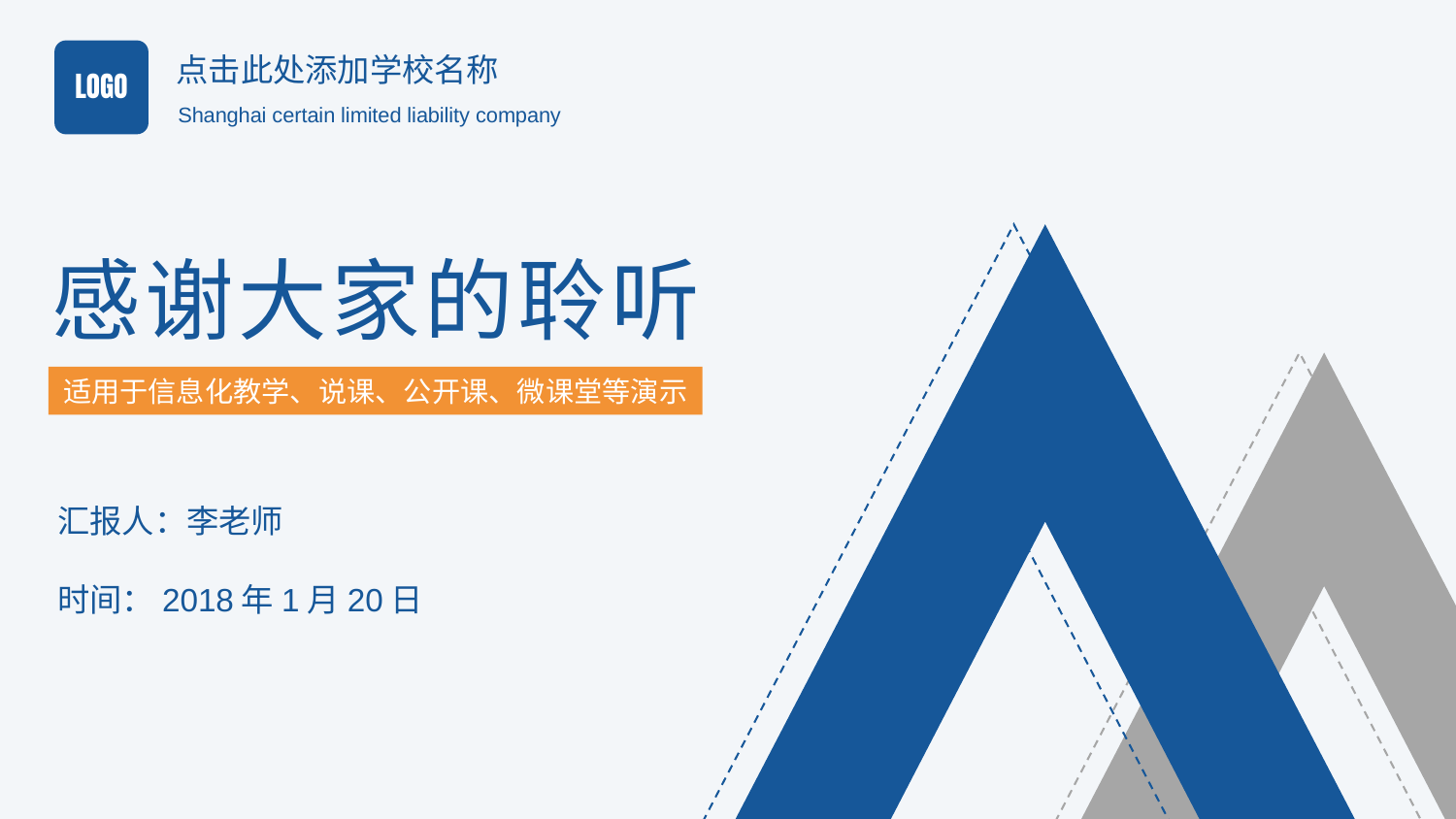

LOGO
点击此处添加学校名称
Shanghai certain limited liability company

感谢大家的聆听

适用于信息化教学、说课、公开课、微课堂等演示
汇报人：李老师

时间：2018年1月20日